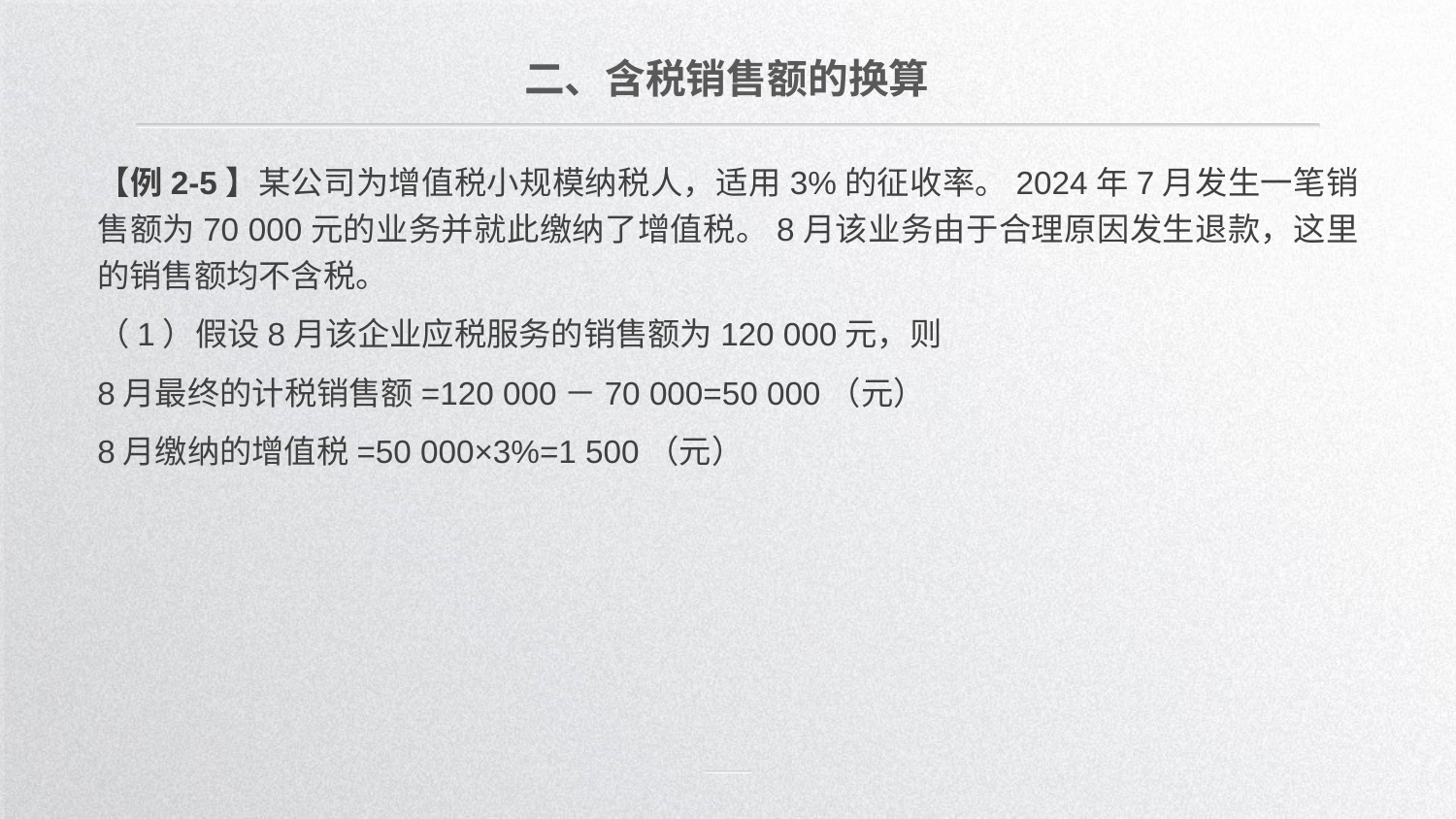

二、含税销售额的换算
【例2-5】某公司为增值税小规模纳税人，适用3%的征收率。2024年7月发生一笔销售额为70 000元的业务并就此缴纳了增值税。8月该业务由于合理原因发生退款，这里的销售额均不含税。
（1）假设8月该企业应税服务的销售额为120 000元，则
8月最终的计税销售额=120 000－70 000=50 000（元）
8月缴纳的增值税=50 000×3%=1 500（元）